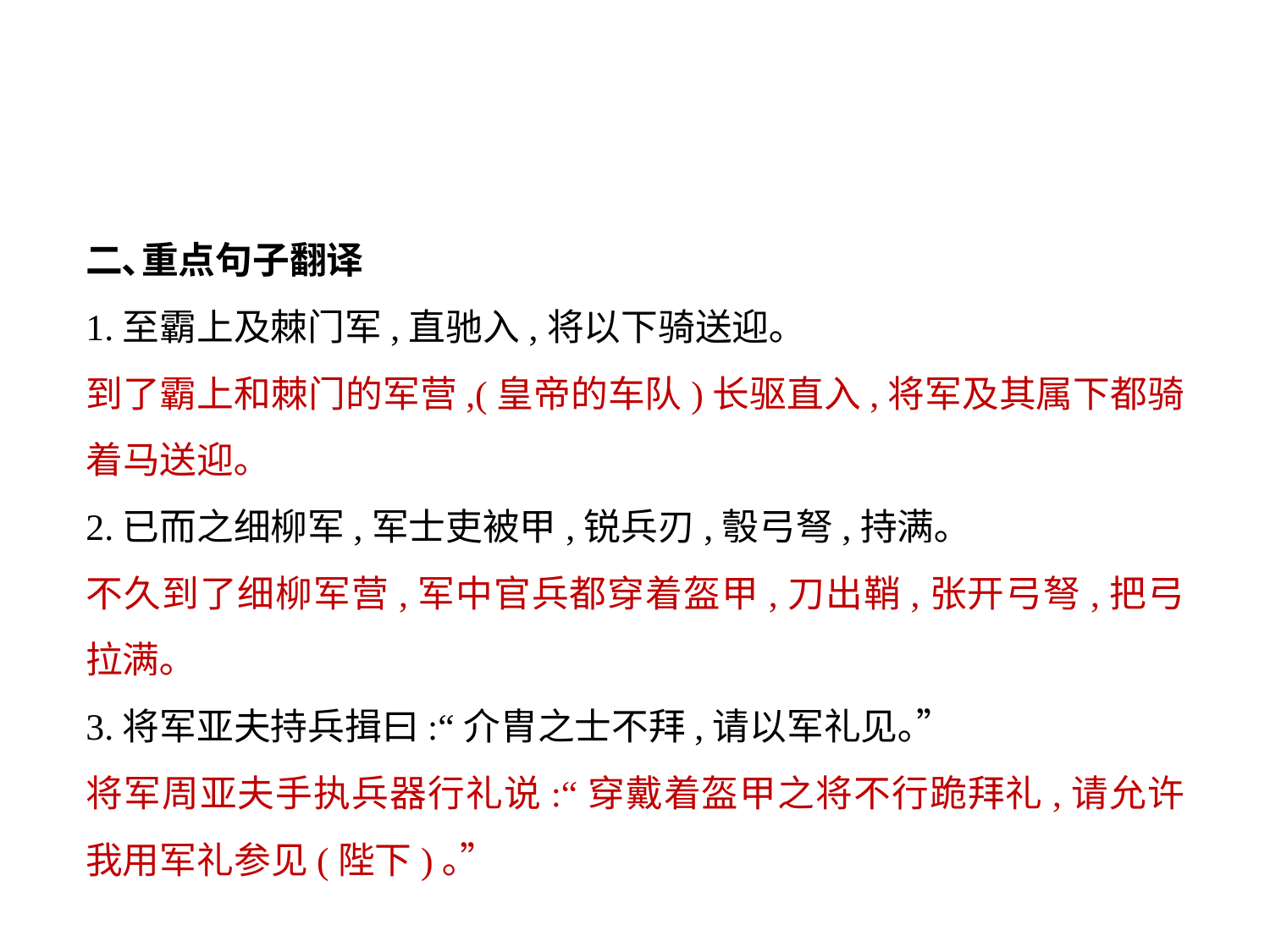

二､重点句子翻译
1.至霸上及棘门军,直驰入,将以下骑送迎｡
到了霸上和棘门的军营,(皇帝的车队)长驱直入,将军及其属下都骑着马送迎｡
2.已而之细柳军,军士吏被甲,锐兵刃,彀弓弩,持满｡
不久到了细柳军营,军中官兵都穿着盔甲,刀出鞘,张开弓弩,把弓拉满｡
3.将军亚夫持兵揖曰:“介胄之士不拜,请以军礼见｡”
将军周亚夫手执兵器行礼说:“穿戴着盔甲之将不行跪拜礼,请允许我用军礼参见(陛下)｡”